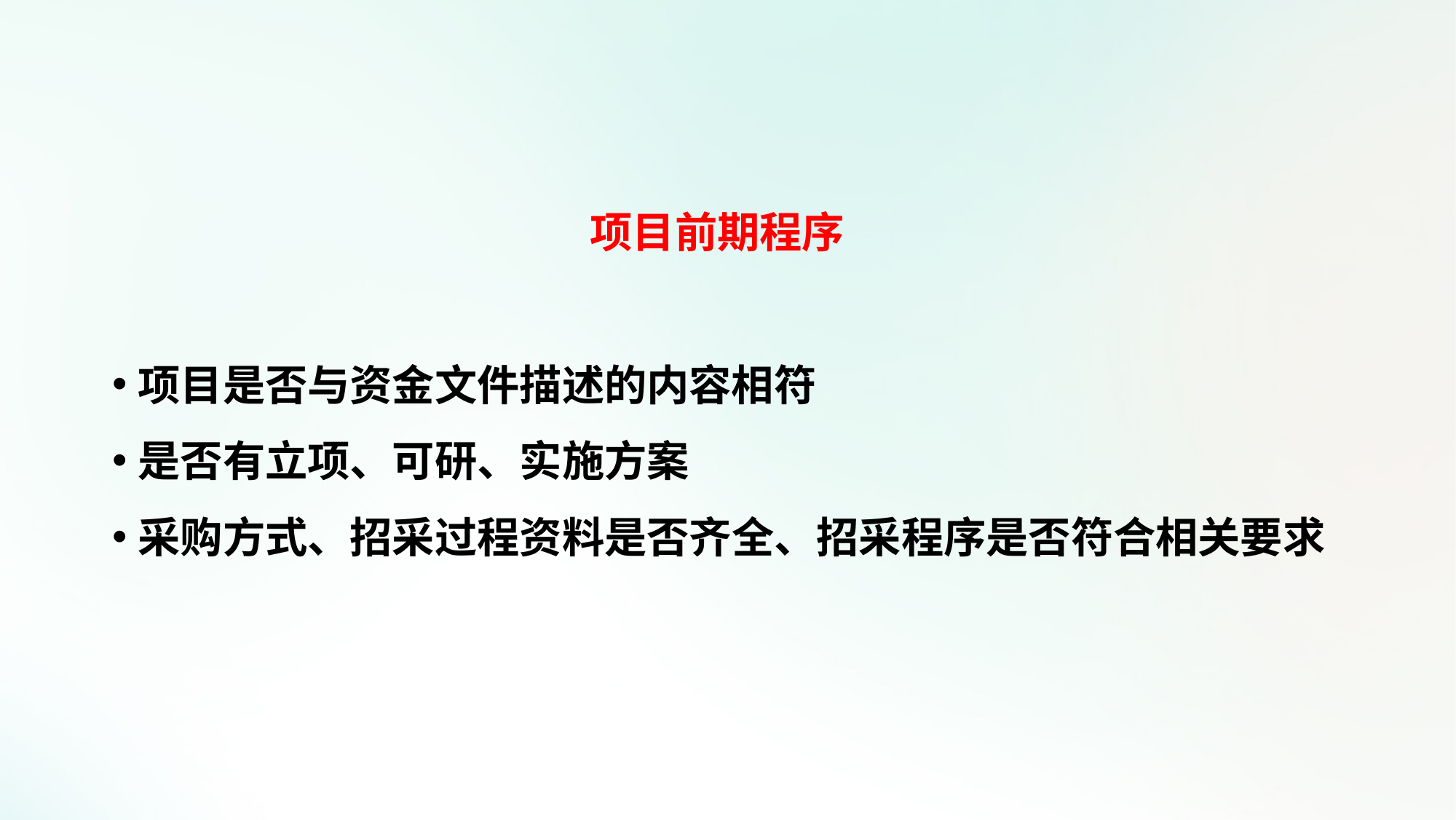

项目前期程序

项目是否与资金文件描述的内容相符
是否有立项、可研、实施方案
采购方式、招采过程资料是否齐全、招采程序是否符合相关要求